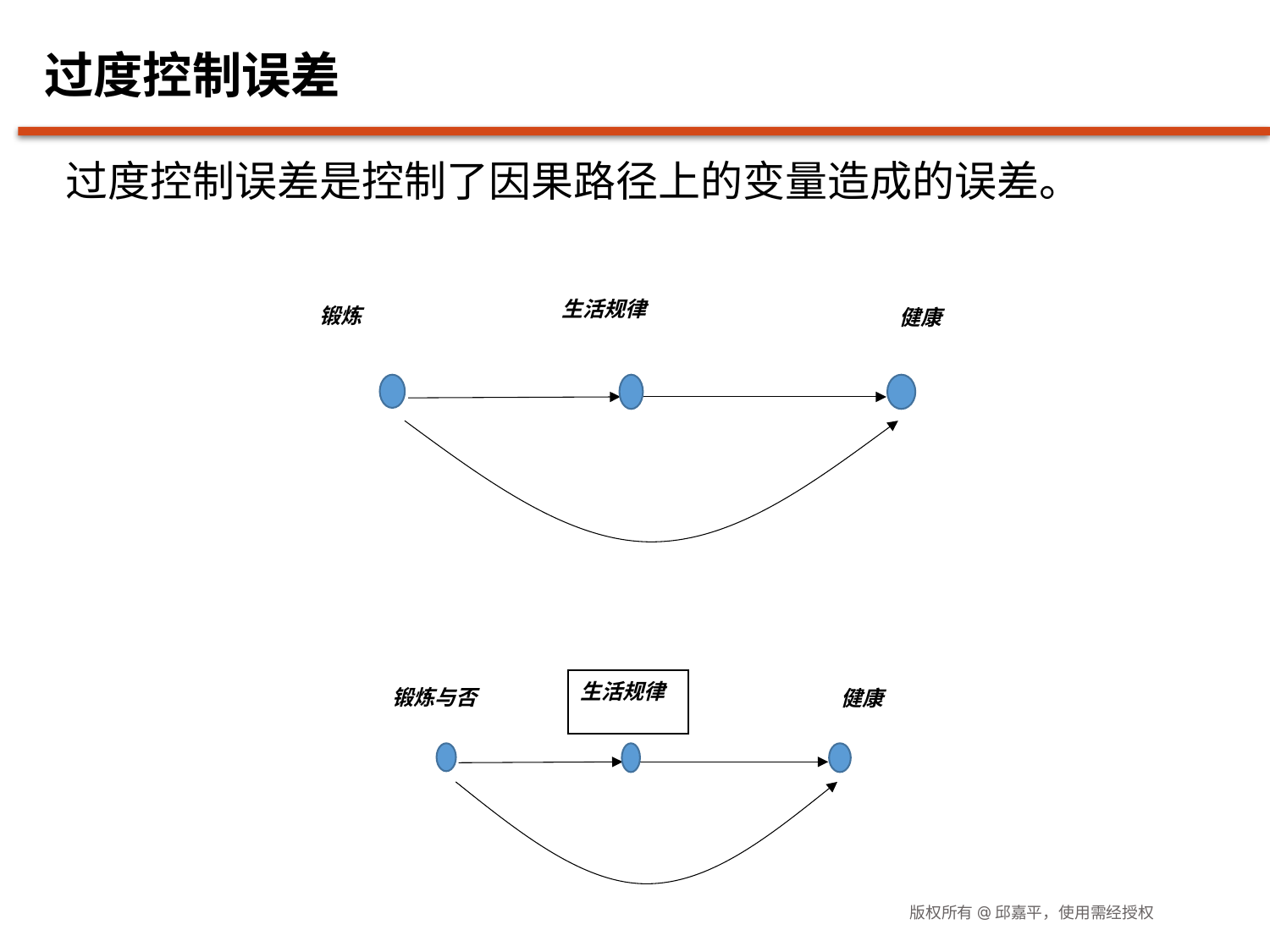

# 过度控制误差
过度控制误差是控制了因果路径上的变量造成的误差。
生活规律
锻炼
健康

生活规律
锻炼与否
健康

版权所有@邱嘉平，使用需经授权